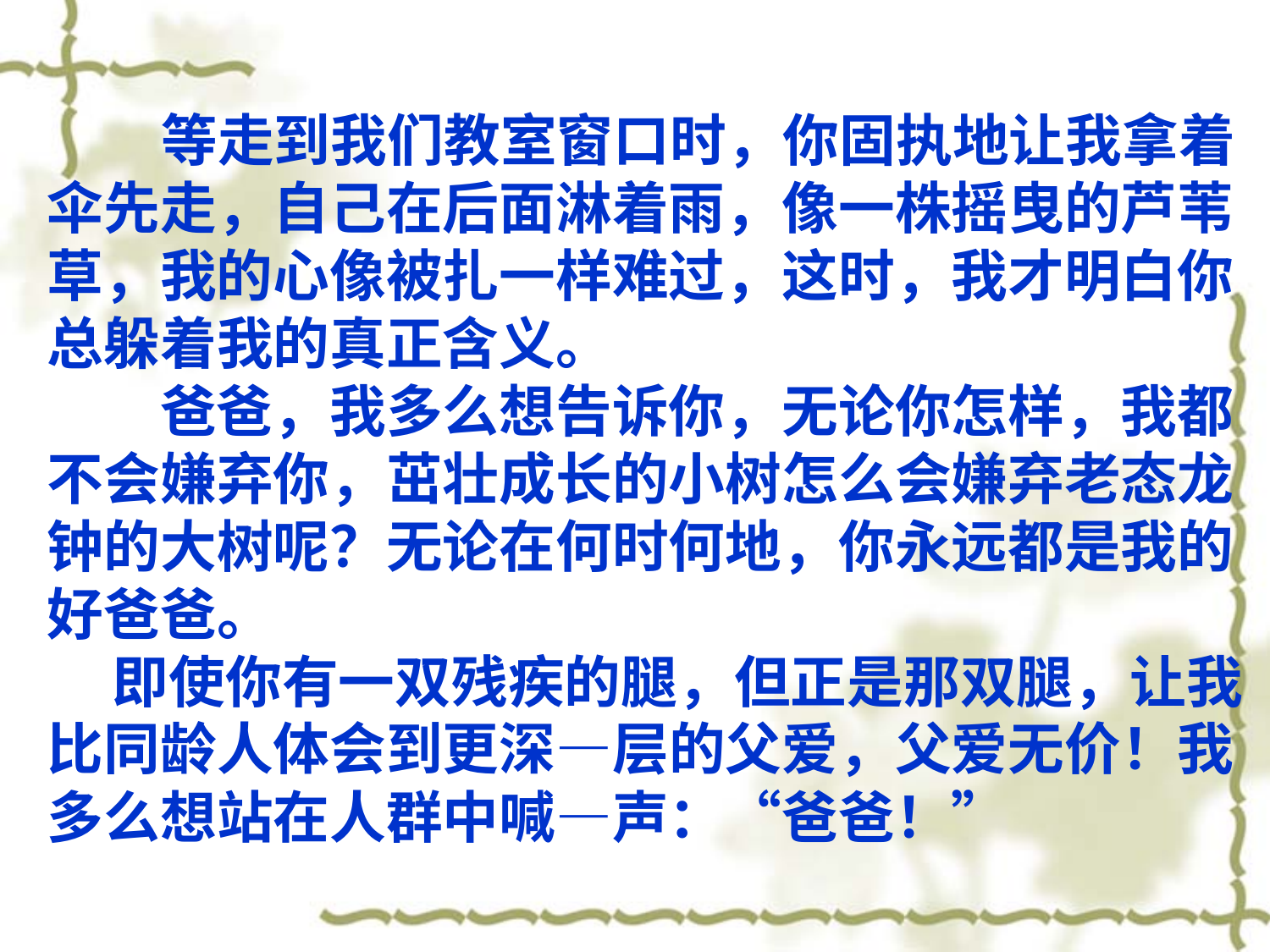

等走到我们教室窗口时，你固执地让我拿着伞先走，自己在后面淋着雨，像一株摇曳的芦苇草，我的心像被扎一样难过，这时，我才明白你总躲着我的真正含义。
　　爸爸，我多么想告诉你，无论你怎样，我都不会嫌弃你，茁壮成长的小树怎么会嫌弃老态龙钟的大树呢？无论在何时何地，你永远都是我的好爸爸。
    即使你有一双残疾的腿，但正是那双腿，让我比同龄人体会到更深—层的父爱，父爱无价！我多么想站在人群中喊—声：“爸爸！”

20